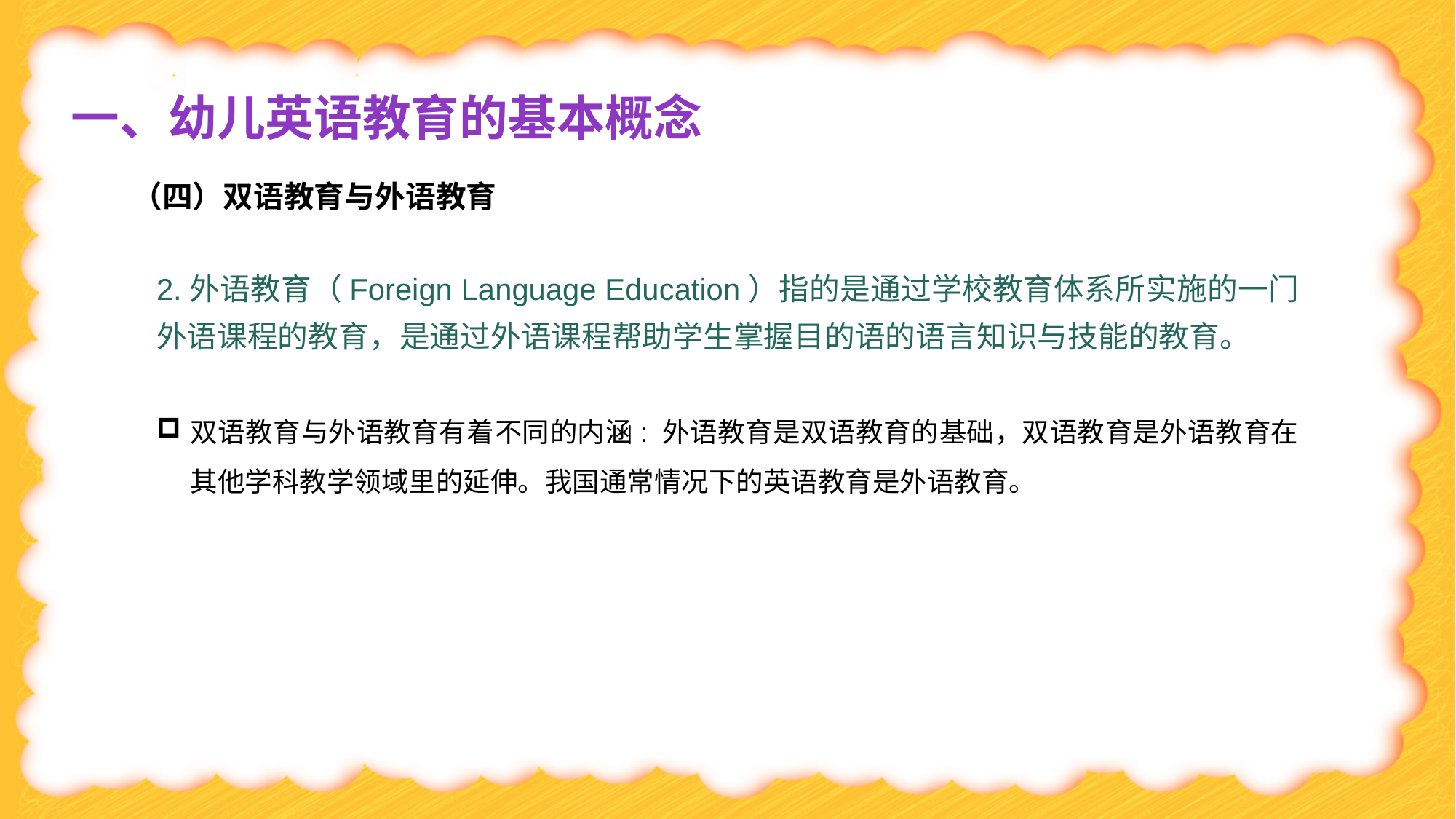

一、幼儿英语教育的基本概念
（四）双语教育与外语教育
2.外语教育（Foreign Language Education）指的是通过学校教育体系所实施的一门外语课程的教育，是通过外语课程帮助学生掌握目的语的语言知识与技能的教育。
双语教育与外语教育有着不同的内涵: 外语教育是双语教育的基础，双语教育是外语教育在其他学科教学领域里的延伸。我国通常情况下的英语教育是外语教育。